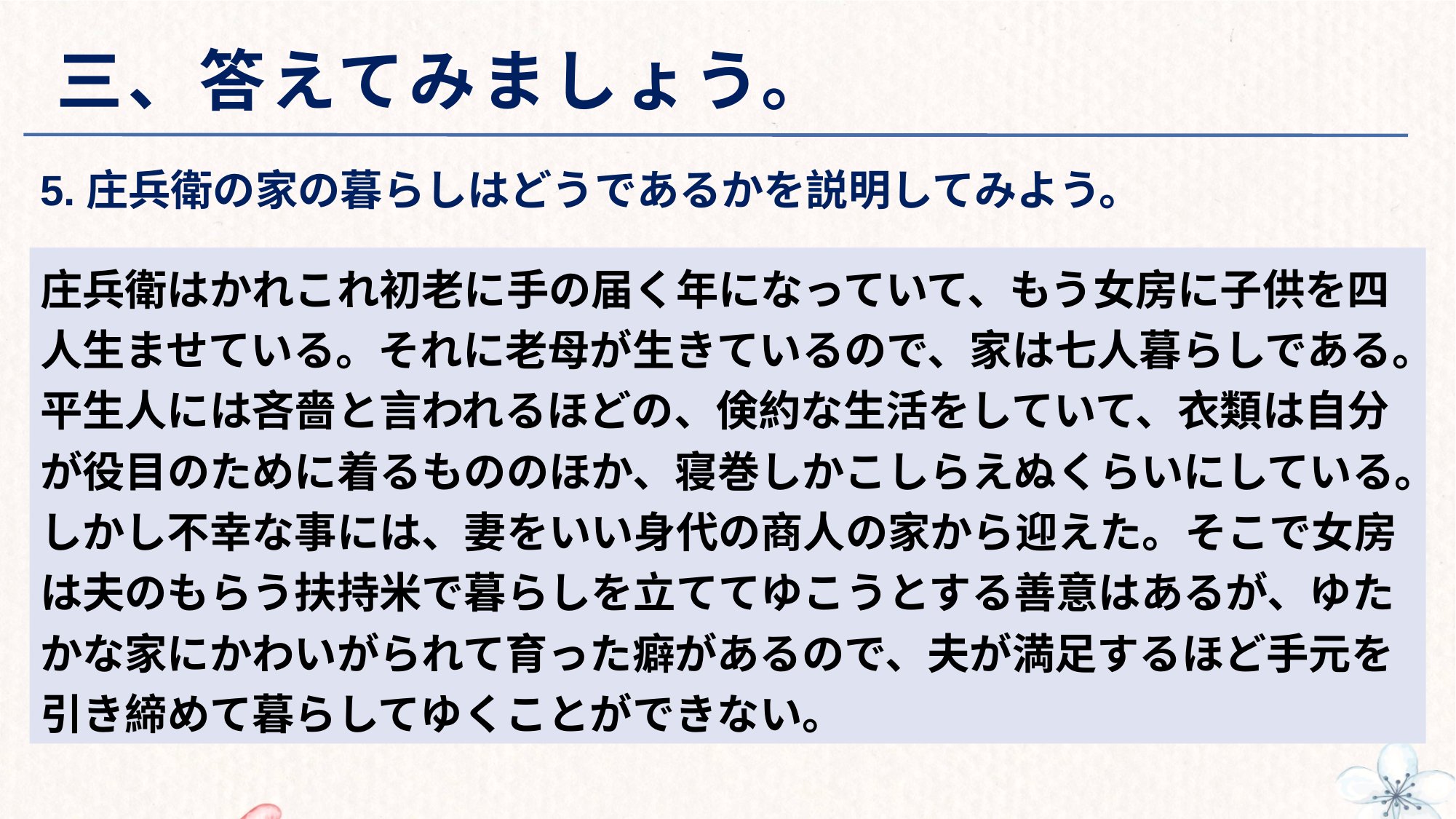

# 三、答えてみましょう。
5.庄兵衛の家の暮らしはどうであるかを説明してみよう。
庄兵衛はかれこれ初老に手の届く年になっていて、もう女房に子供を四人生ませている。それに老母が生きているので、家は七人暮らしである。平生人には吝嗇と言われるほどの、倹約な生活をしていて、衣類は自分が役目のために着るもののほか、寝巻しかこしらえぬくらいにしている。しかし不幸な事には、妻をいい身代の商人の家から迎えた。そこで女房は夫のもらう扶持米で暮らしを立ててゆこうとする善意はあるが、ゆたかな家にかわいがられて育った癖があるので、夫が満足するほど手元を引き締めて暮らしてゆくことができない。